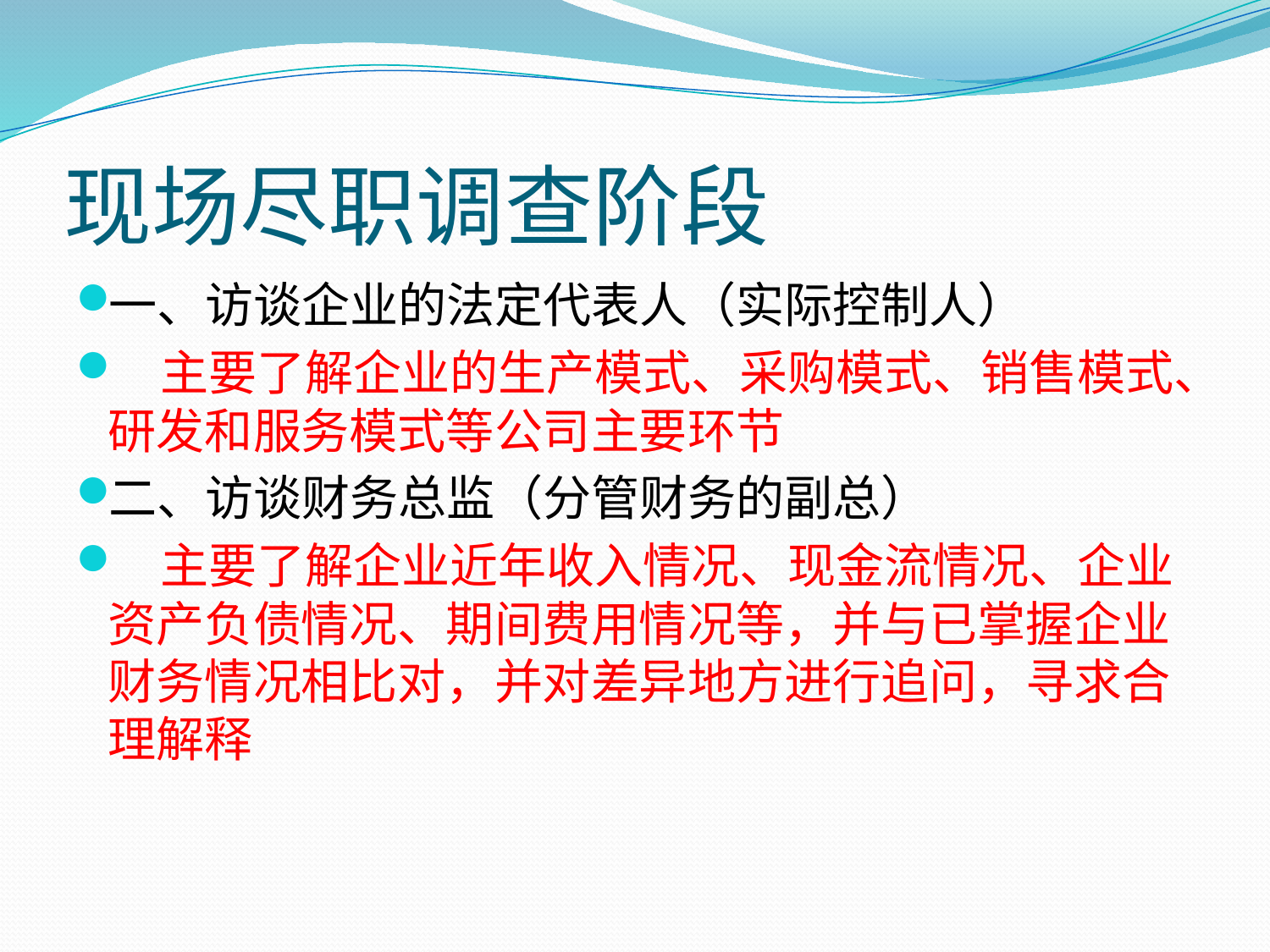

# 现场尽职调查阶段
一、访谈企业的法定代表人（实际控制人）
    主要了解企业的生产模式、采购模式、销售模式、研发和服务模式等公司主要环节
二、访谈财务总监（分管财务的副总）
    主要了解企业近年收入情况、现金流情况、企业资产负债情况、期间费用情况等，并与已掌握企业财务情况相比对，并对差异地方进行追问，寻求合理解释